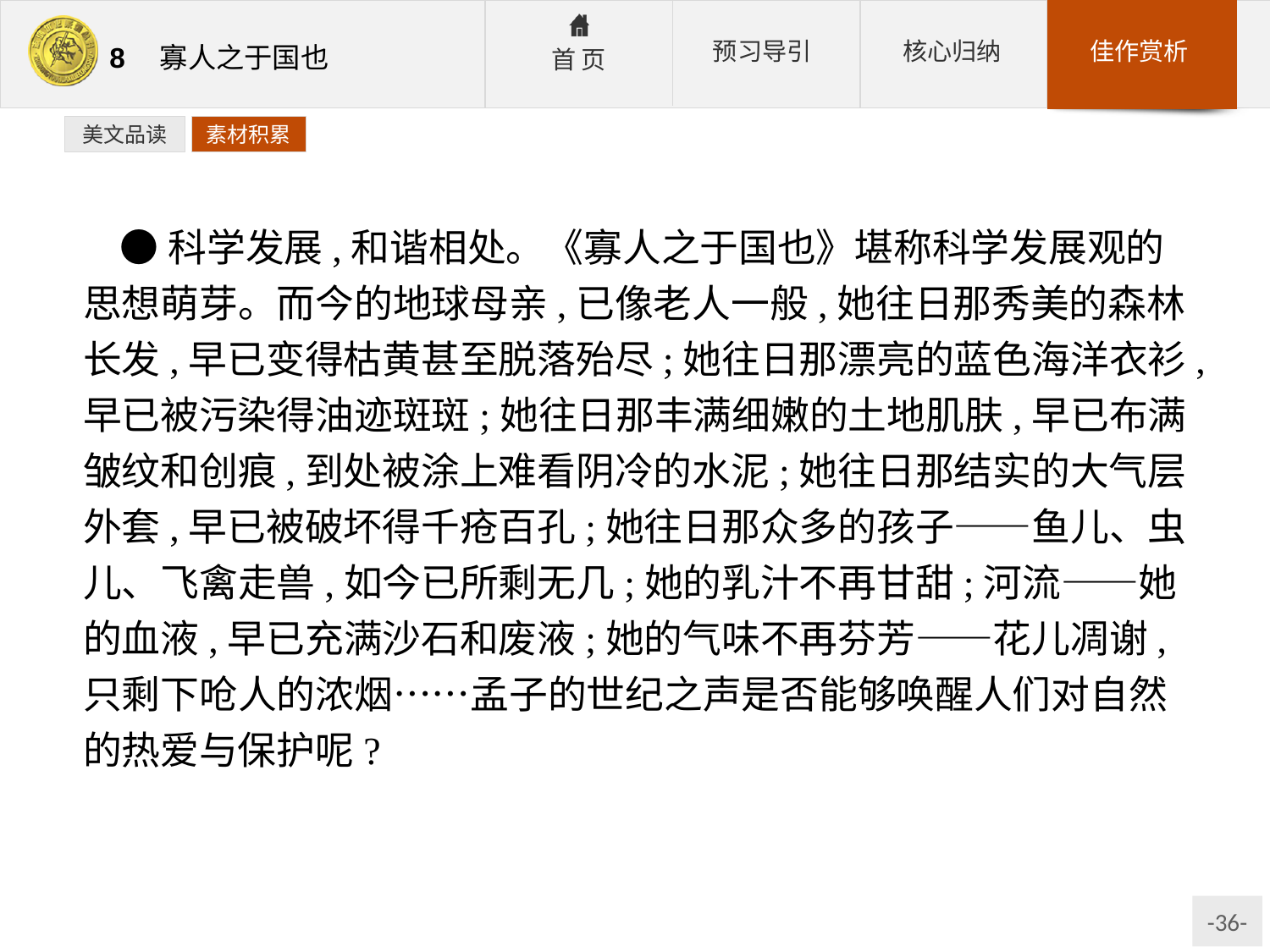

美文品读
素材积累
●科学发展,和谐相处。《寡人之于国也》堪称科学发展观的思想萌芽。而今的地球母亲,已像老人一般,她往日那秀美的森林长发,早已变得枯黄甚至脱落殆尽;她往日那漂亮的蓝色海洋衣衫,早已被污染得油迹斑斑;她往日那丰满细嫩的土地肌肤,早已布满皱纹和创痕,到处被涂上难看阴冷的水泥;她往日那结实的大气层外套,早已被破坏得千疮百孔;她往日那众多的孩子——鱼儿、虫儿、飞禽走兽,如今已所剩无几;她的乳汁不再甘甜;河流——她的血液,早已充满沙石和废液;她的气味不再芬芳——花儿凋谢,只剩下呛人的浓烟……孟子的世纪之声是否能够唤醒人们对自然的热爱与保护呢?